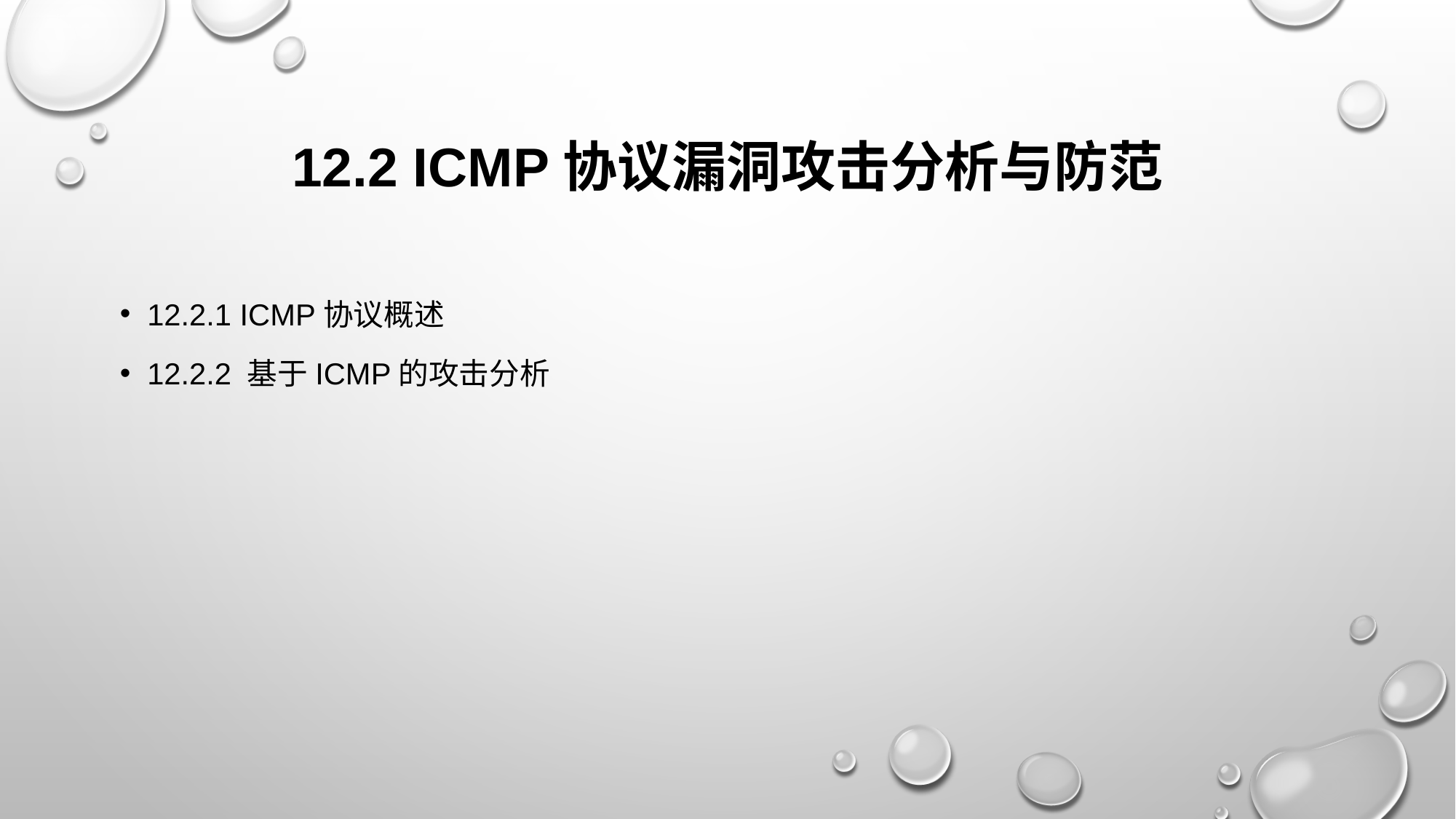

# 12.2 ICMP协议漏洞攻击分析与防范
12.2.1 ICMP协议概述
12.2.2 基于ICMP的攻击分析